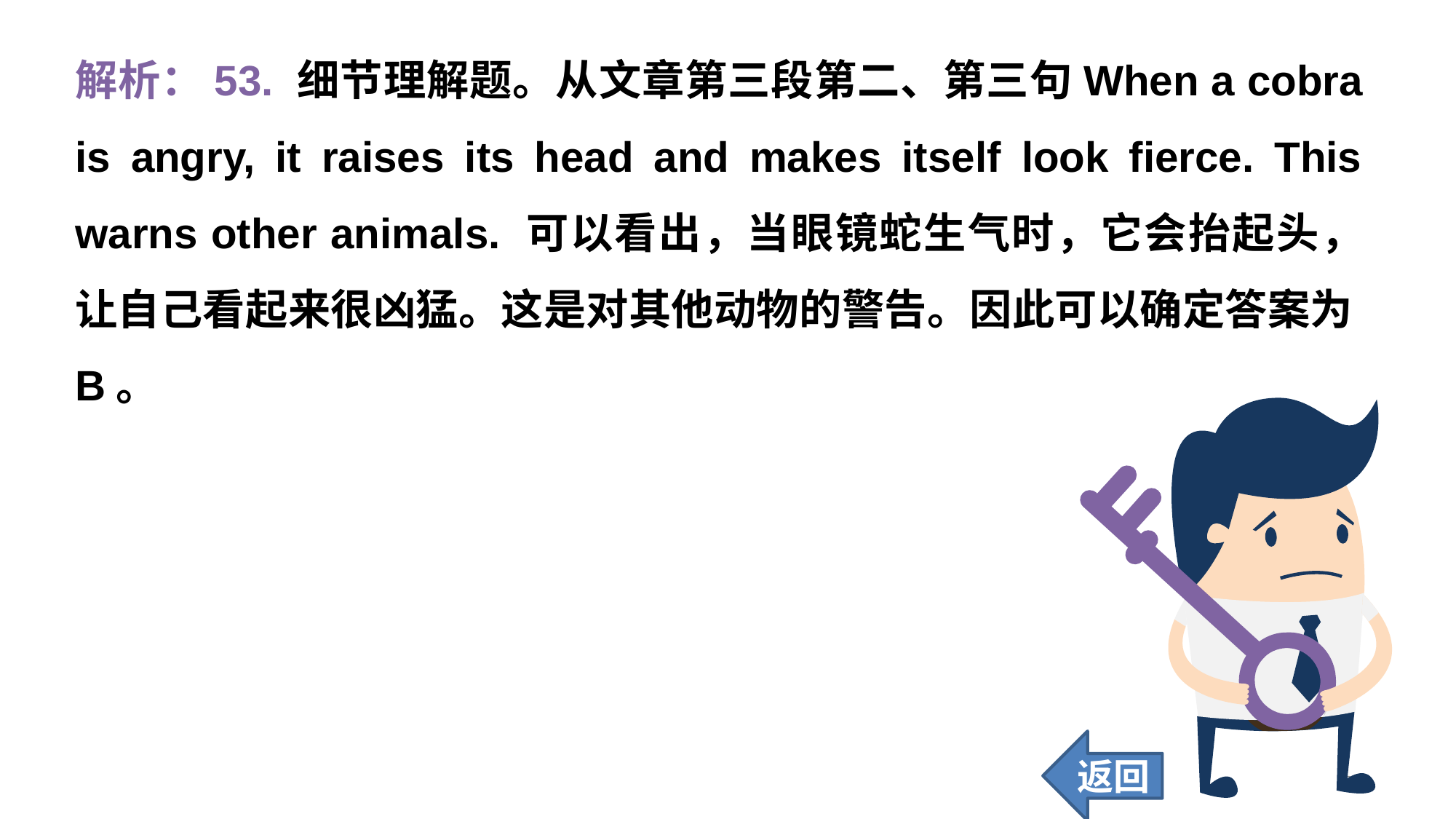

解析：53. 细节理解题。从文章第三段第二、第三句When a cobra is angry, it raises its head and makes itself look fierce. This warns other animals. 可以看出，当眼镜蛇生气时，它会抬起头，让自己看起来很凶猛。这是对其他动物的警告。因此可以确定答案为B。

返回
361